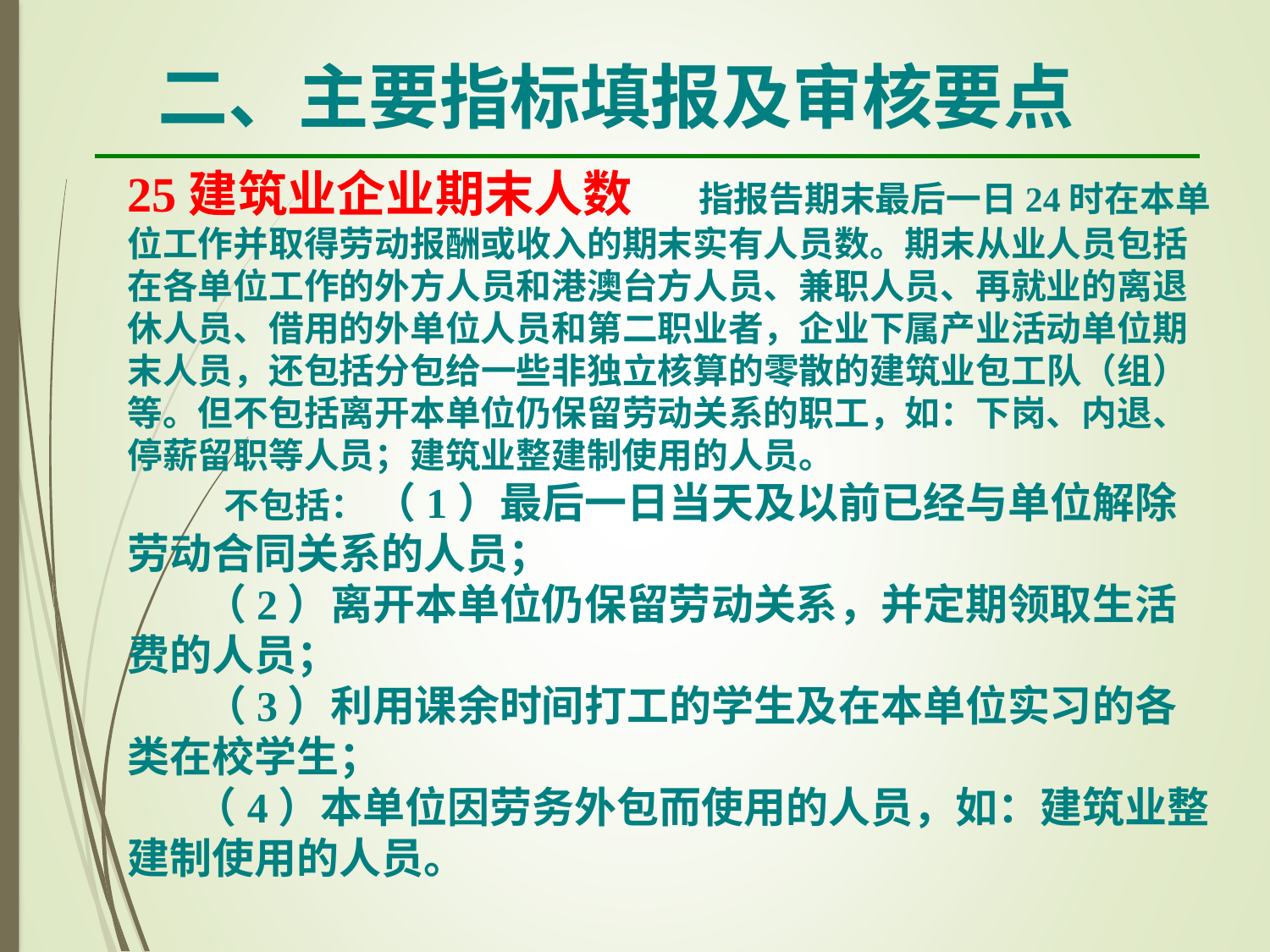

二、主要指标填报及审核要点
25建筑业企业期末人数      指报告期末最后一日24时在本单位工作并取得劳动报酬或收入的期末实有人员数。期末从业人员包括在各单位工作的外方人员和港澳台方人员、兼职人员、再就业的离退休人员、借用的外单位人员和第二职业者，企业下属产业活动单位期末人员，还包括分包给一些非独立核算的零散的建筑业包工队（组）等。但不包括离开本单位仍保留劳动关系的职工，如：下岗、内退、停薪留职等人员；建筑业整建制使用的人员。
           不包括： （1）最后一日当天及以前已经与单位解除劳动合同关系的人员；
       （2）离开本单位仍保留劳动关系，并定期领取生活费的人员；
       （3）利用课余时间打工的学生及在本单位实习的各类在校学生；
      （4）本单位因劳务外包而使用的人员，如：建筑业整建制使用的人员。